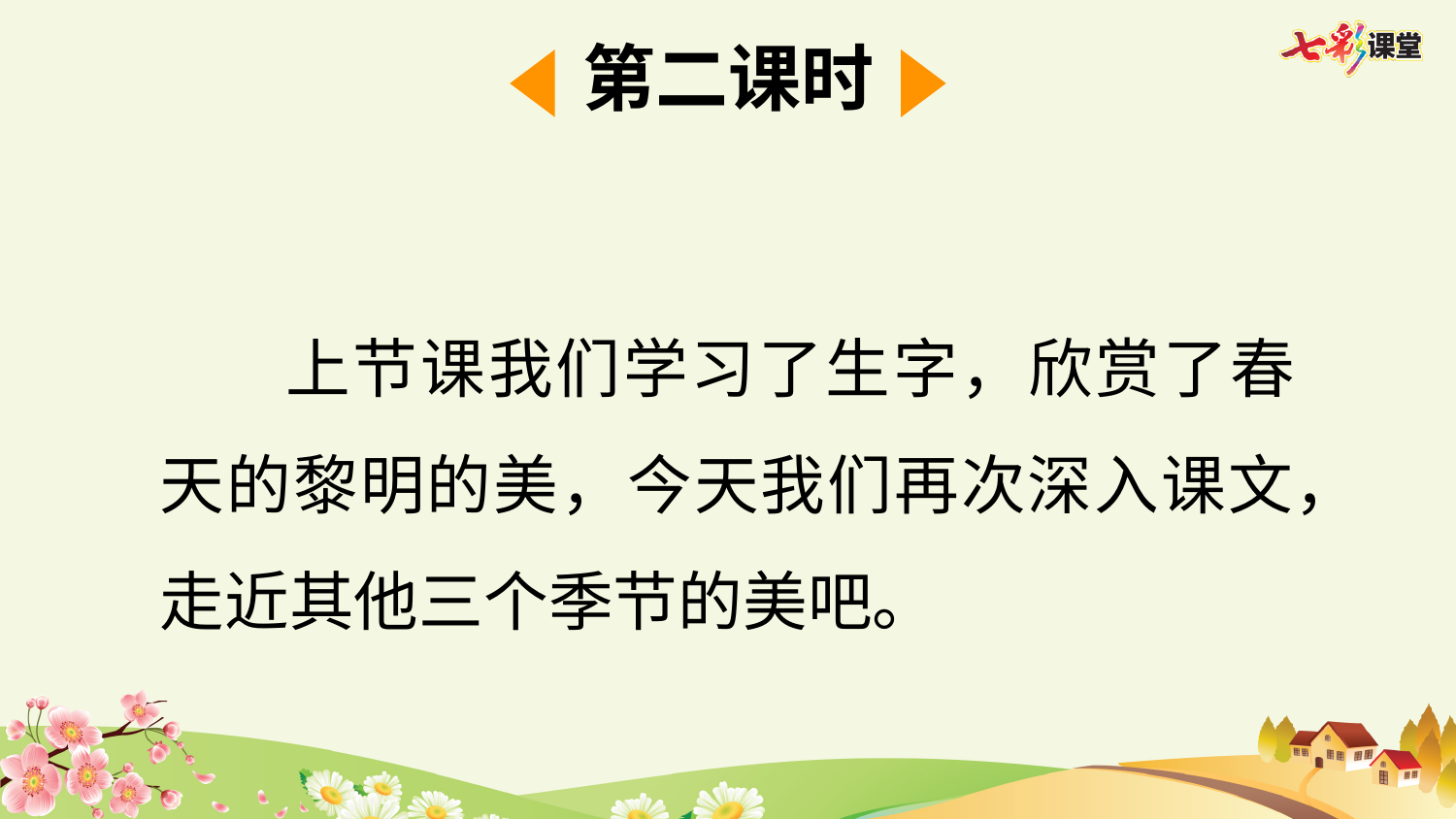

第二课时

  上节课我们学习了生字，欣赏了春天的黎明的美，今天我们再次深入课文，走近其他三个季节的美吧。